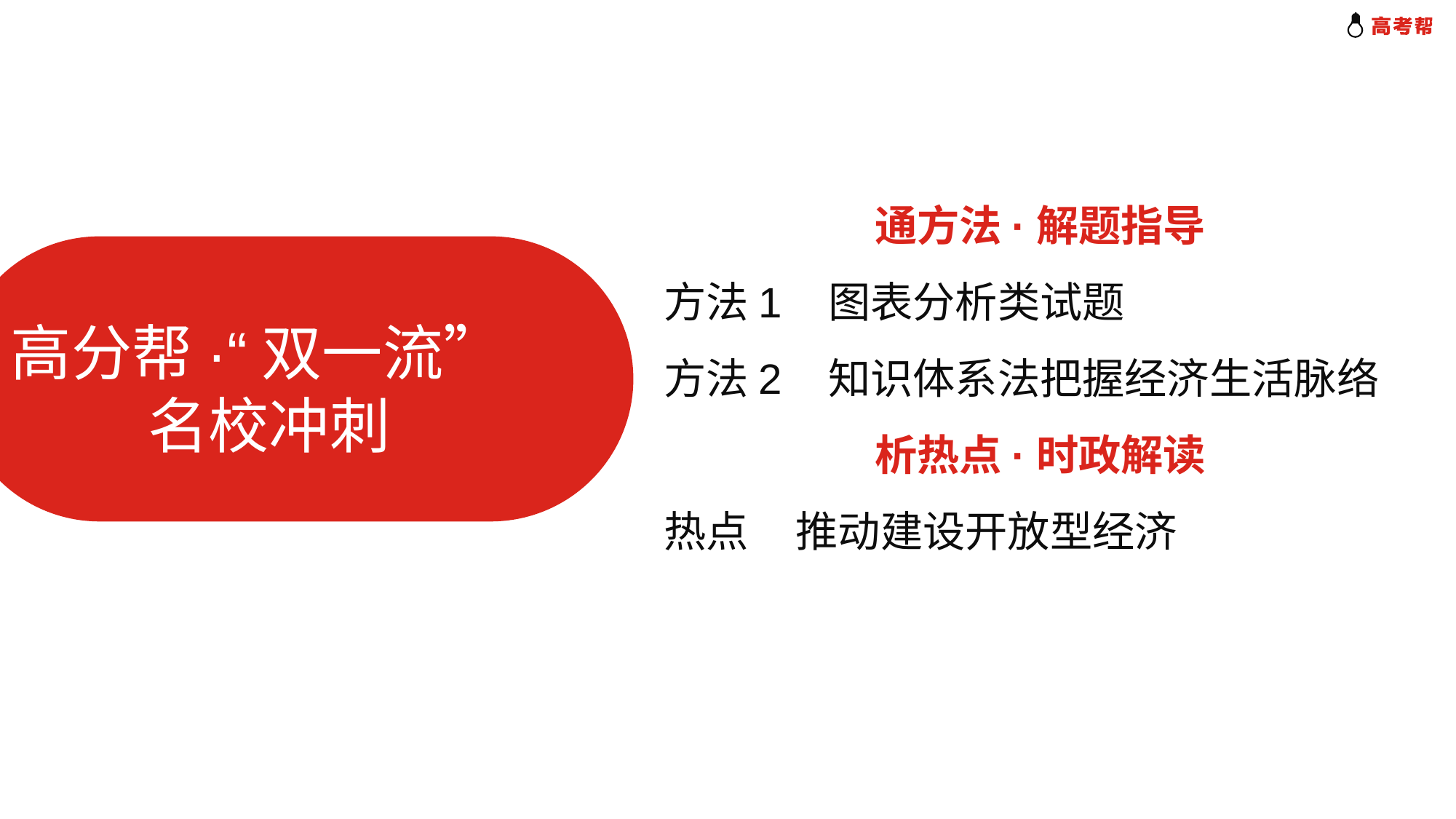

通方法·解题指导
方法1   图表分析类试题
方法2   知识体系法把握经济生活脉络
析热点·时政解读
热点     推动建设开放型经济
高分帮·“双一流”
         名校冲刺